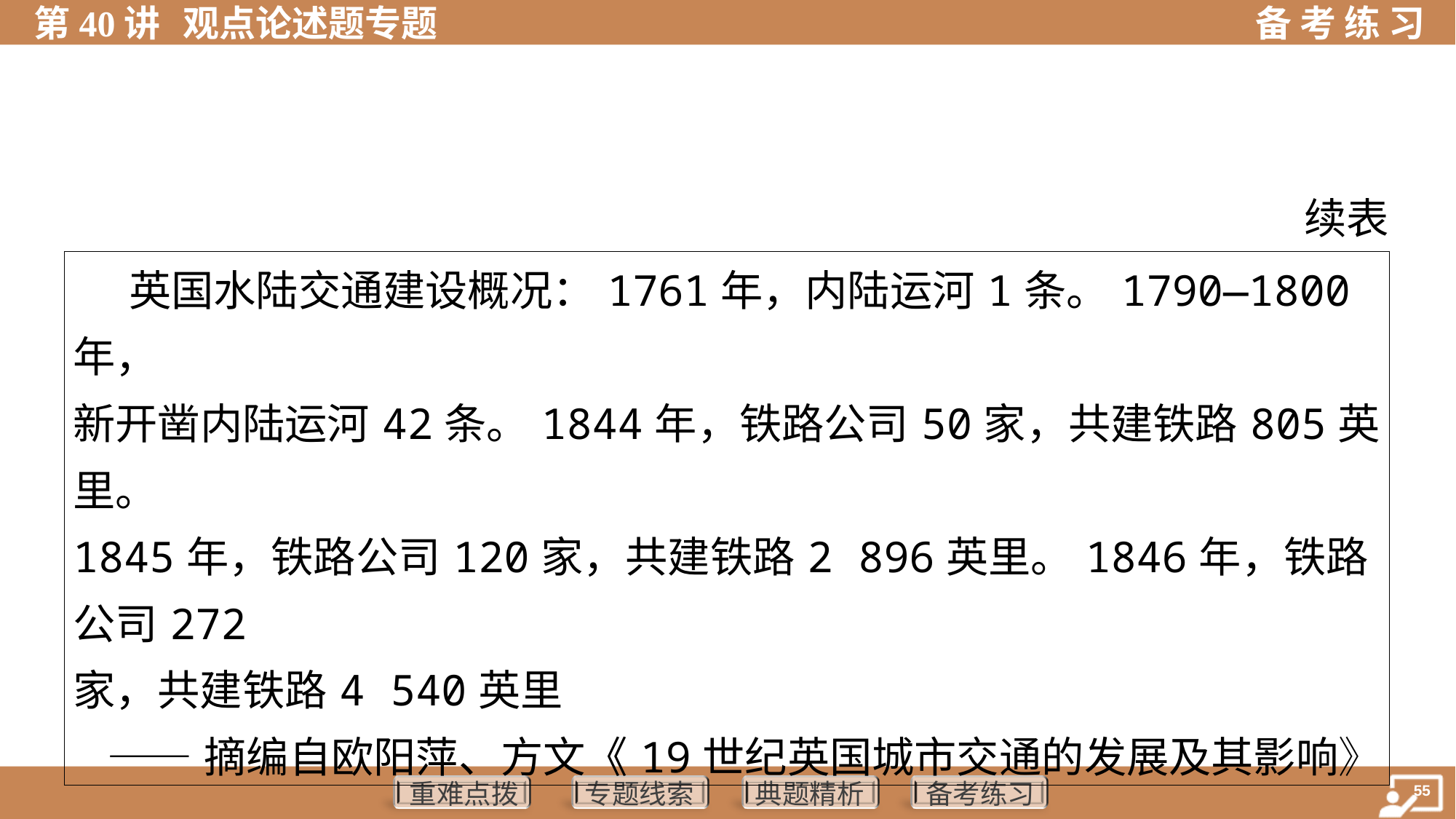

续表
| 英国水陆交通建设概况：1761年，内陆运河1条。1790—1800年， 新开凿内陆运河42条。1844年，铁路公司50家，共建铁路805英里。 1845年，铁路公司120家，共建铁路2 896英里。1846年，铁路公司272 家，共建铁路4 540英里 ——摘编自欧阳萍、方文《19世纪英国城市交通的发展及其影响》 |
| --- |